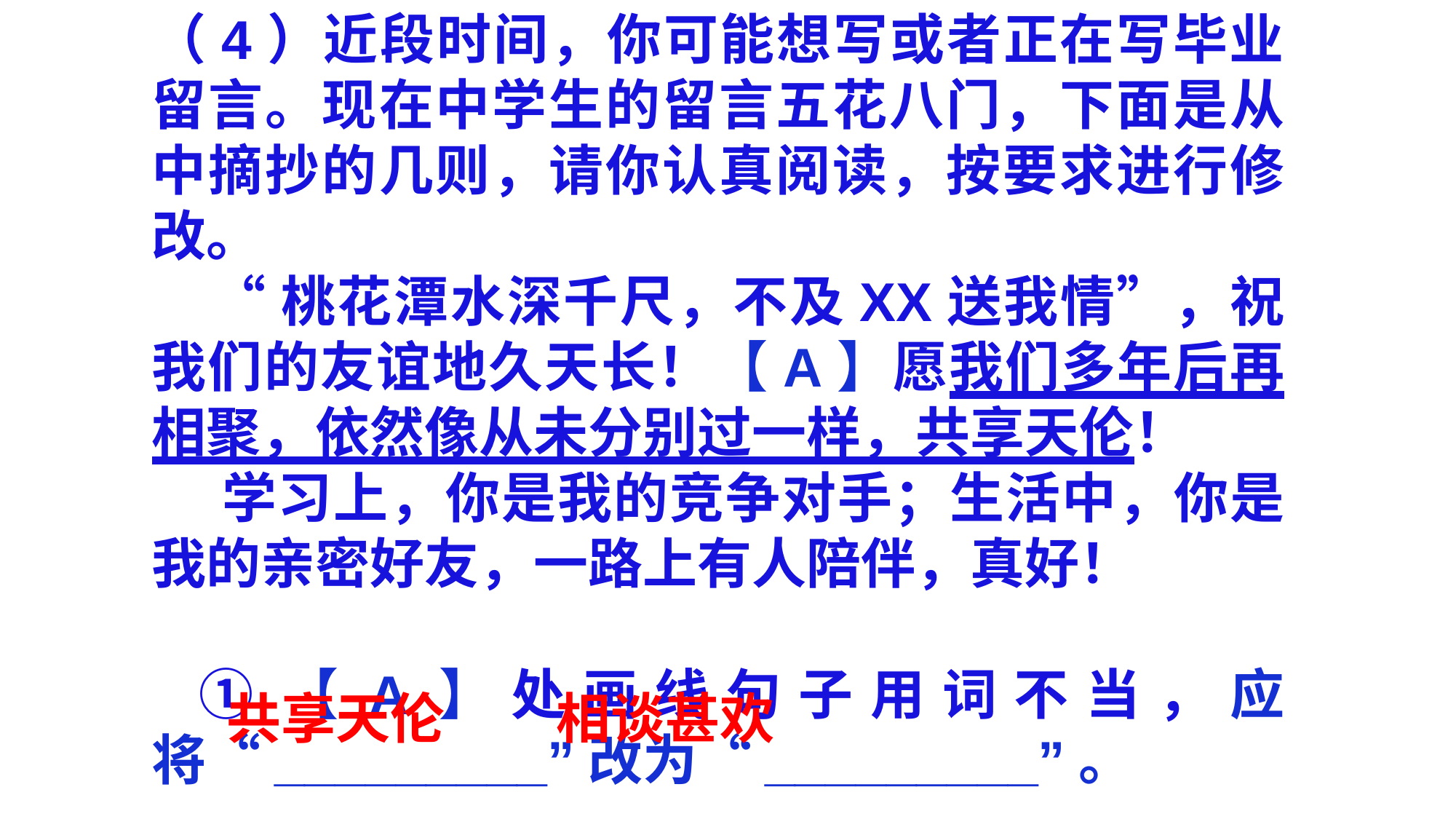

（4）近段时间，你可能想写或者正在写毕业留言。现在中学生的留言五花八门，下面是从中摘抄的几则，请你认真阅读，按要求进行修改。
    “桃花潭水深千尺，不及XX送我情”，祝我们的友谊地久天长！【A】愿我们多年后再相聚，依然像从未分别过一样，共享天伦！
    学习上，你是我的竞争对手；生活中，你是我的亲密好友，一路上有人陪伴，真好！

 ①【A】处画线句子用词不当，应将“_________”改为“_________”。

共享天伦         相谈甚欢